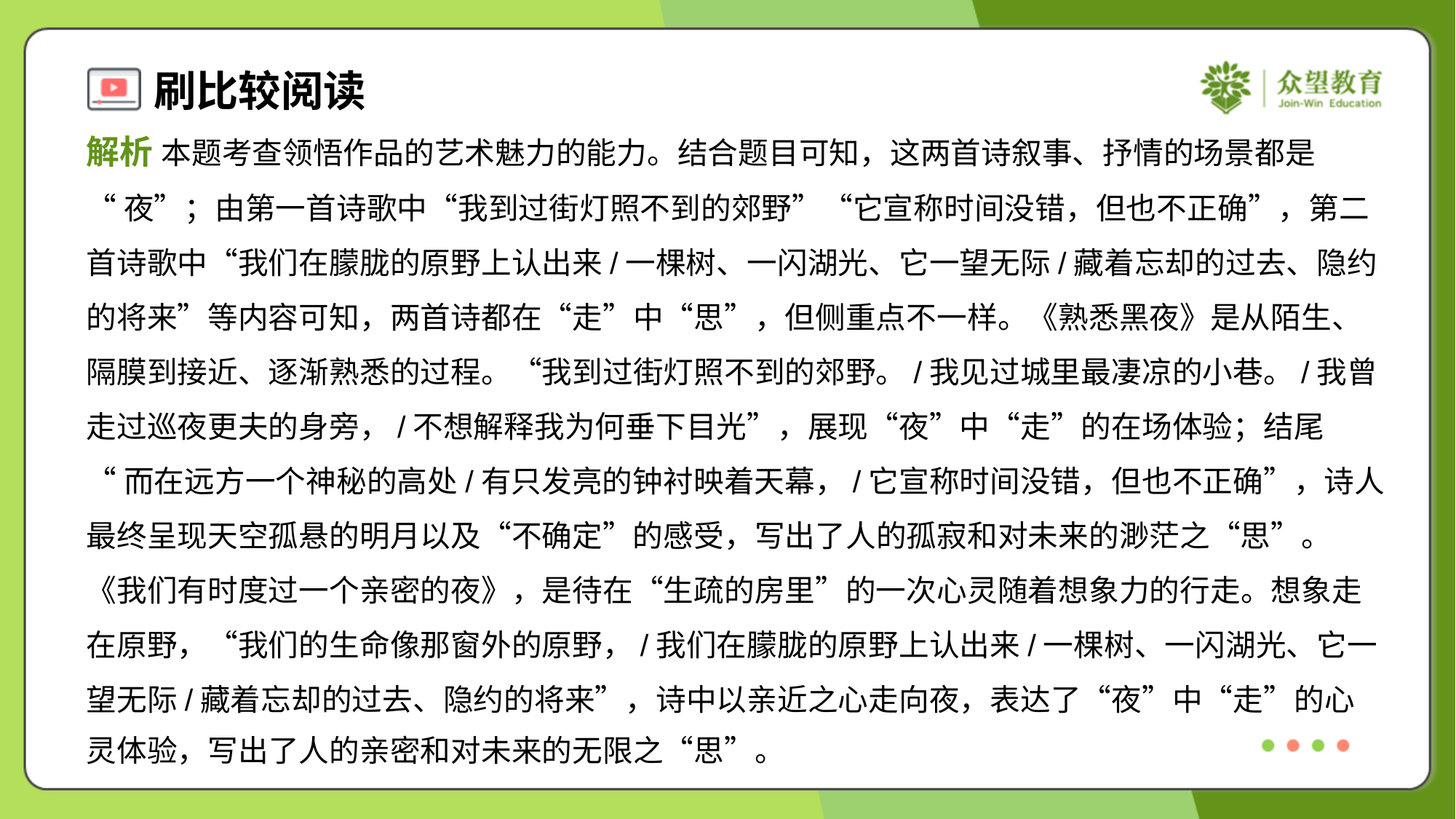

解析 本题考查领悟作品的艺术魅力的能力。结合题目可知，这两首诗叙事、抒情的场景都是
“夜”；由第一首诗歌中“我到过街灯照不到的郊野”“它宣称时间没错，但也不正确”，第二
首诗歌中“我们在朦胧的原野上认出来/一棵树、一闪湖光、它一望无际/藏着忘却的过去、隐约
的将来”等内容可知，两首诗都在“走”中“思”，但侧重点不一样。《熟悉黑夜》是从陌生、
隔膜到接近、逐渐熟悉的过程。“我到过街灯照不到的郊野。/我见过城里最凄凉的小巷。/我曾
走过巡夜更夫的身旁，/不想解释我为何垂下目光”，展现“夜”中“走”的在场体验；结尾
“而在远方一个神秘的高处/有只发亮的钟衬映着天幕，/它宣称时间没错，但也不正确”，诗人
最终呈现天空孤悬的明月以及“不确定”的感受，写出了人的孤寂和对未来的渺茫之“思”。
《我们有时度过一个亲密的夜》，是待在“生疏的房里”的一次心灵随着想象力的行走。想象走
在原野，“我们的生命像那窗外的原野，/我们在朦胧的原野上认出来/一棵树、一闪湖光、它一
望无际/藏着忘却的过去、隐约的将来”，诗中以亲近之心走向夜，表达了“夜”中“走”的心
灵体验，写出了人的亲密和对未来的无限之“思”。